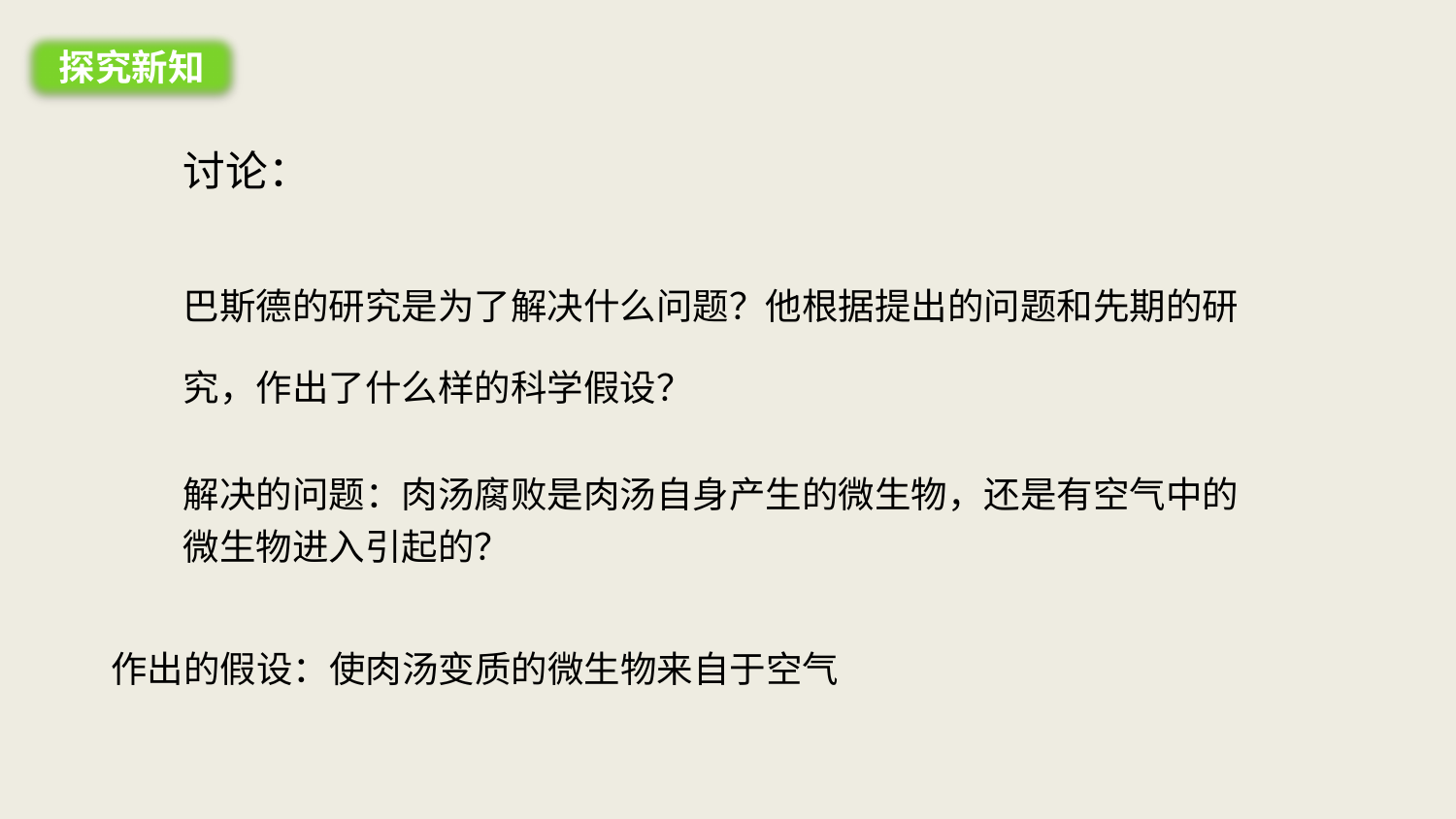

探究新知
讨论：

巴斯德的研究是为了解决什么问题？他根据提出的问题和先期的研
究，作出了什么样的科学假设？
解决的问题：肉汤腐败是肉汤自身产生的微生物，还是有空气中的
微生物进入引起的？
作出的假设：使肉汤变质的微生物来自于空气